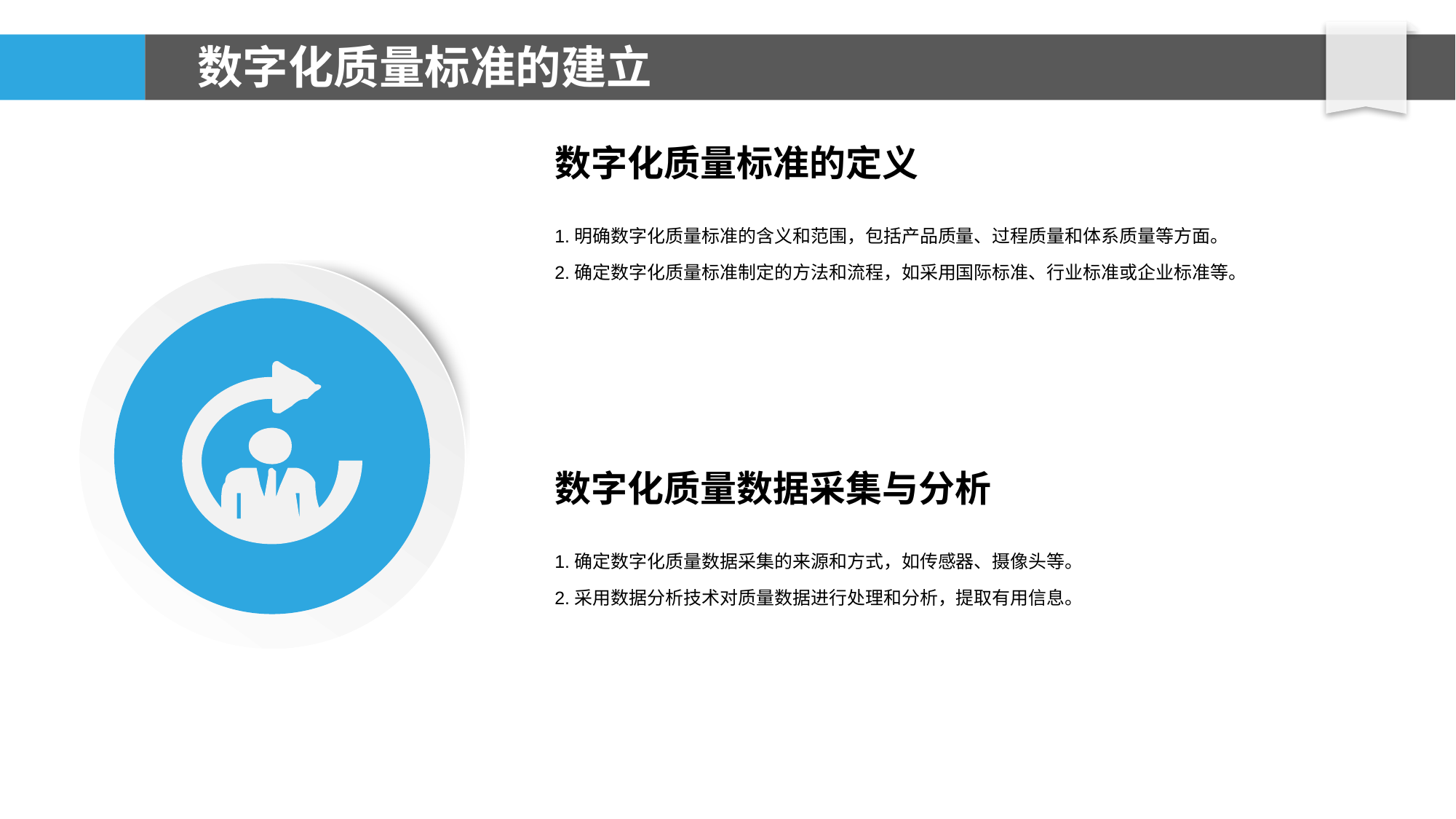

# 数字化质量标准的建立
数字化质量标准的定义
1.明确数字化质量标准的含义和范围，包括产品质量、过程质量和体系质量等方面。
2.确定数字化质量标准制定的方法和流程，如采用国际标准、行业标准或企业标准等。

数字化质量数据采集与分析
1.确定数字化质量数据采集的来源和方式，如传感器、摄像头等。
2.采用数据分析技术对质量数据进行处理和分析，提取有用信息。